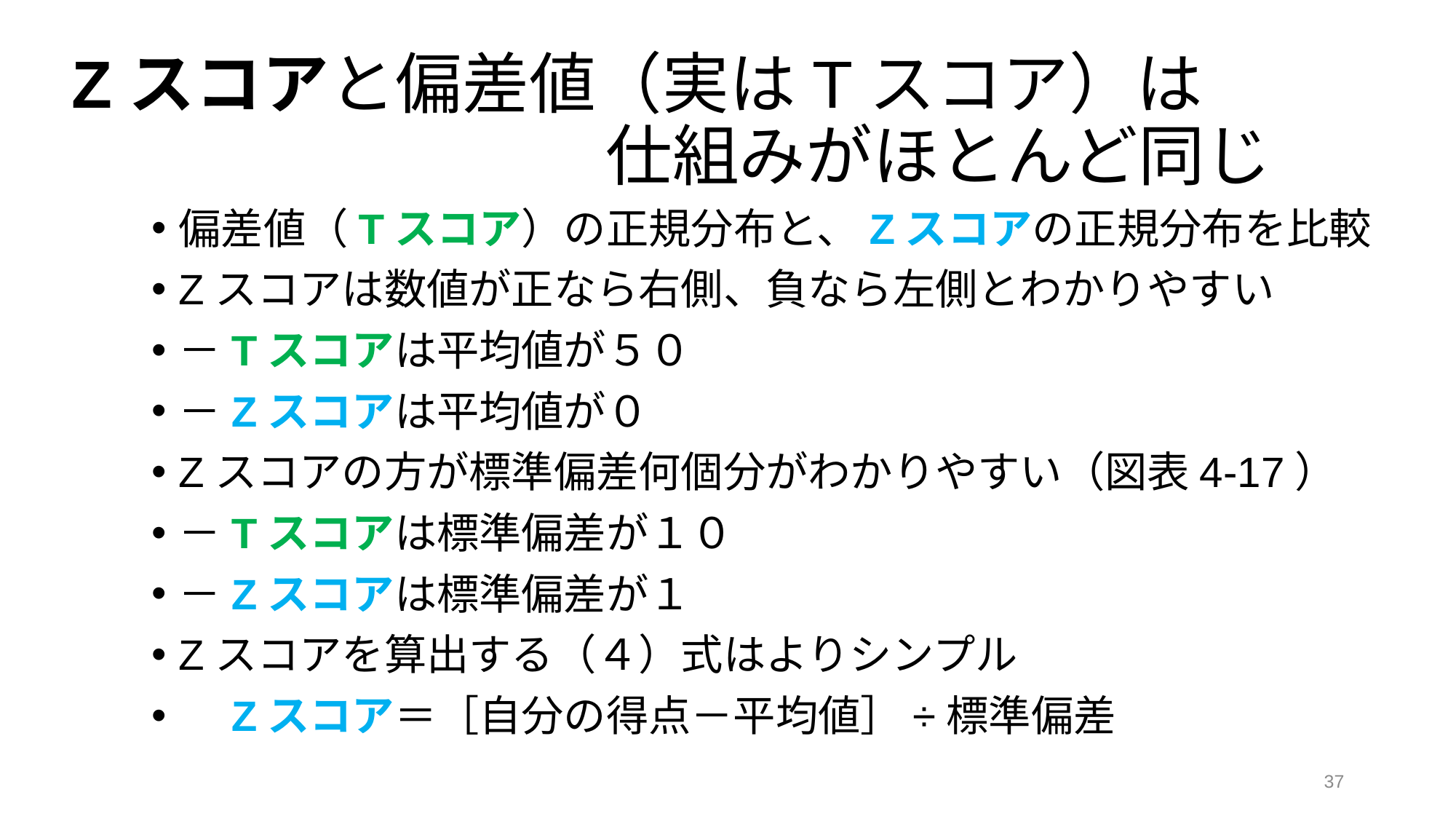

# Zスコアと偏差値（実はTスコア）は 　　　　　　　　仕組みがほとんど同じ
偏差値（Tスコア）の正規分布と、Zスコアの正規分布を比較
Zスコアは数値が正なら右側、負なら左側とわかりやすい
－Tスコアは平均値が５０
－Zスコアは平均値が０
Zスコアの方が標準偏差何個分がわかりやすい（図表4-17）
－Tスコアは標準偏差が１０
－Zスコアは標準偏差が１
Zスコアを算出する（４）式はよりシンプル
　Zスコア＝［自分の得点－平均値］÷標準偏差
37